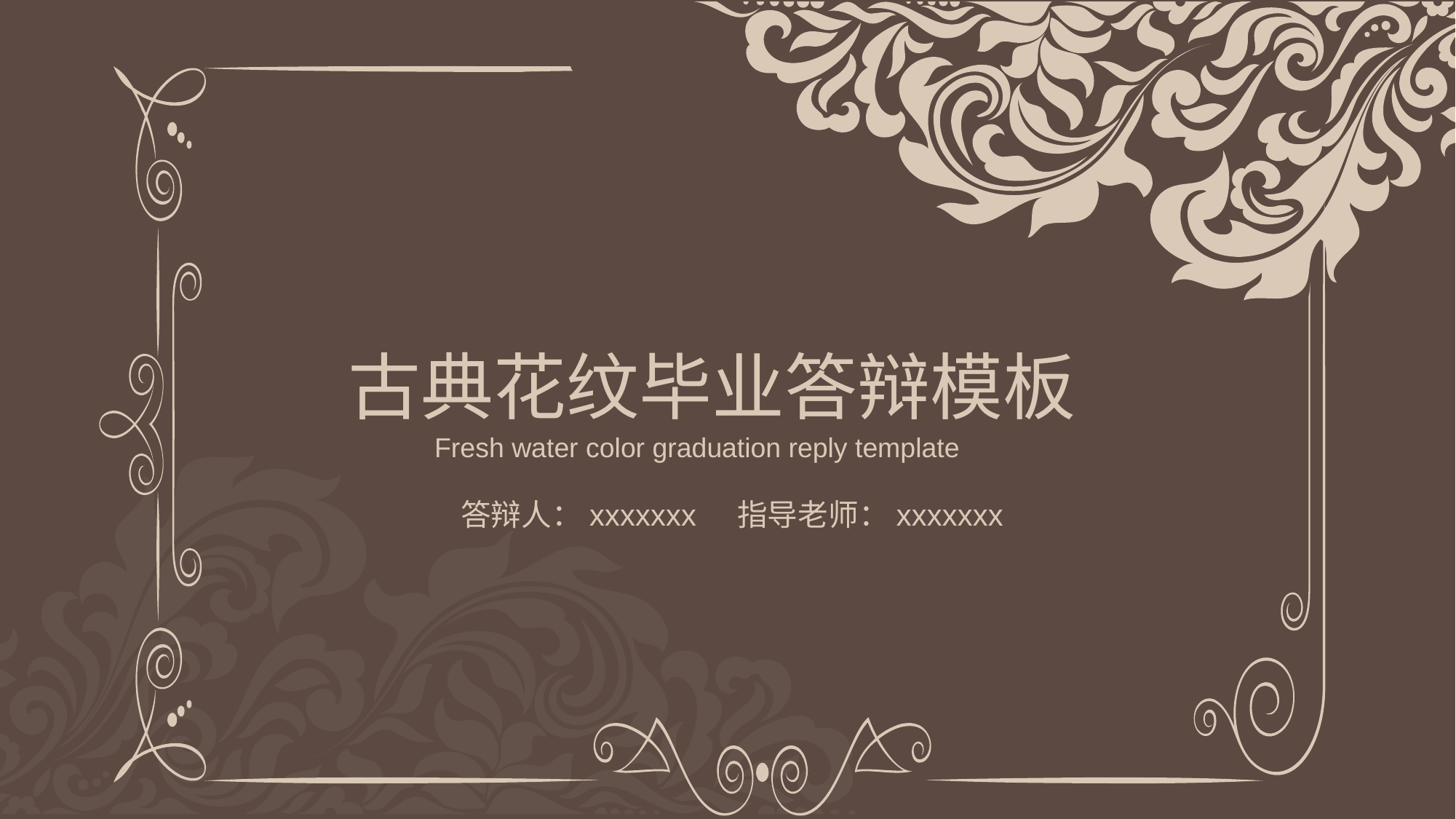

古典花纹毕业答辩模板
Fresh water color graduation reply template
答辩人：xxxxxxx    指导老师：xxxxxxx